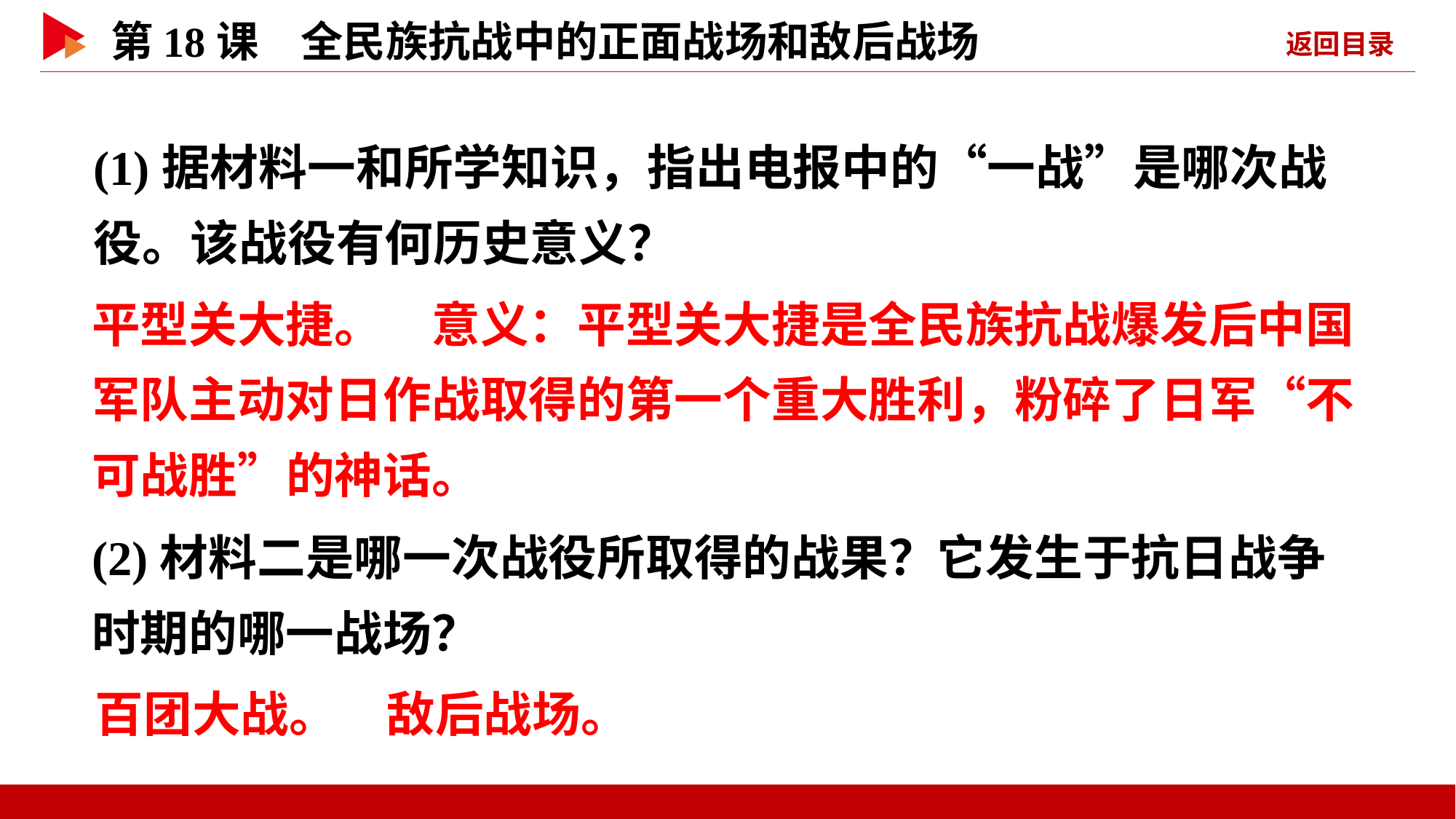

(1)据材料一和所学知识，指出电报中的“一战”是哪次战役。该战役有何历史意义？
平型关大捷。　意义：平型关大捷是全民族抗战爆发后中国军队主动对日作战取得的第一个重大胜利，粉碎了日军“不可战胜”的神话。
(2)材料二是哪一次战役所取得的战果？它发生于抗日战争时期的哪一战场？
百团大战。　敌后战场。